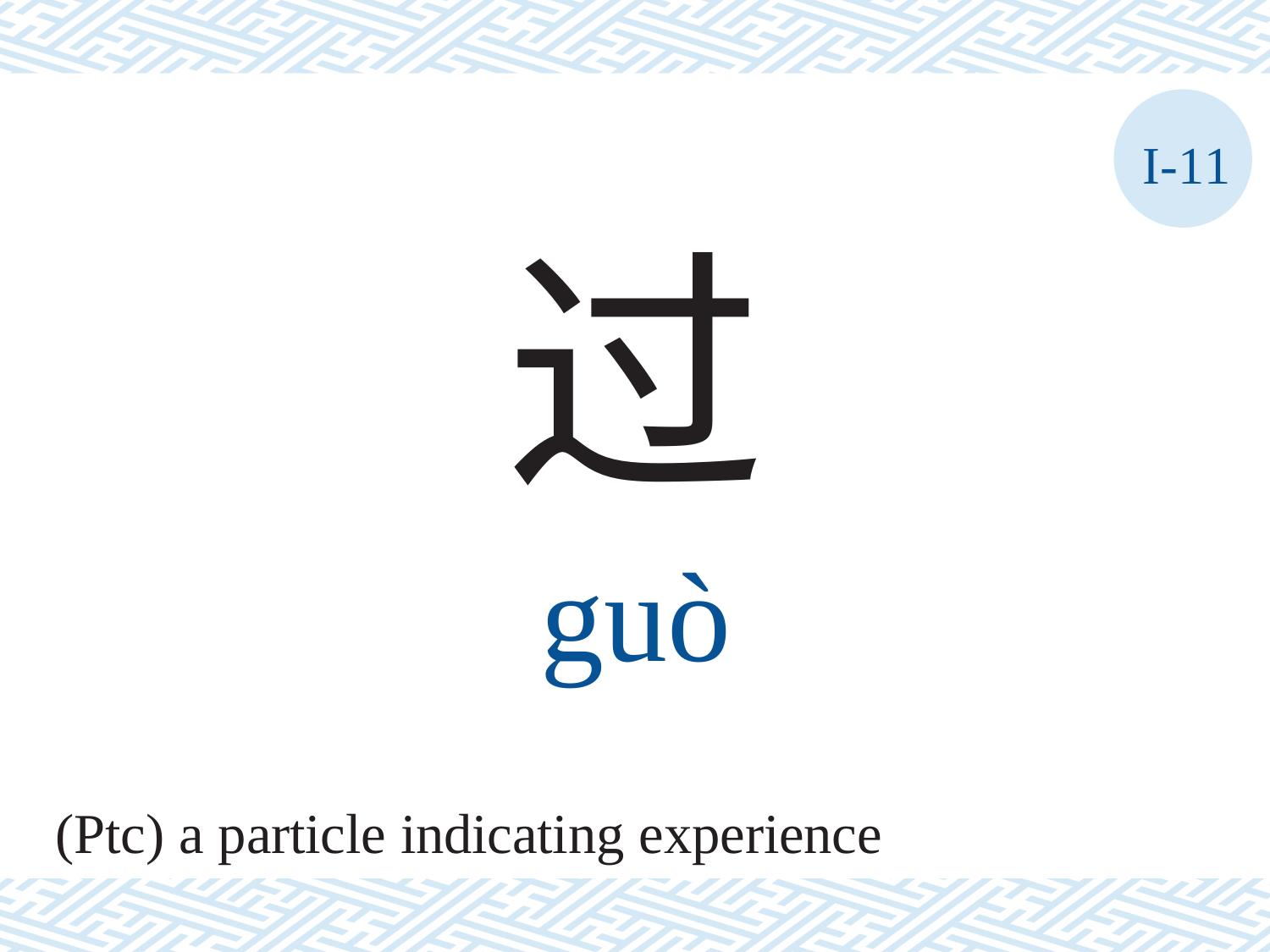

I-11
过
guò
(Ptc) a particle indicating experience